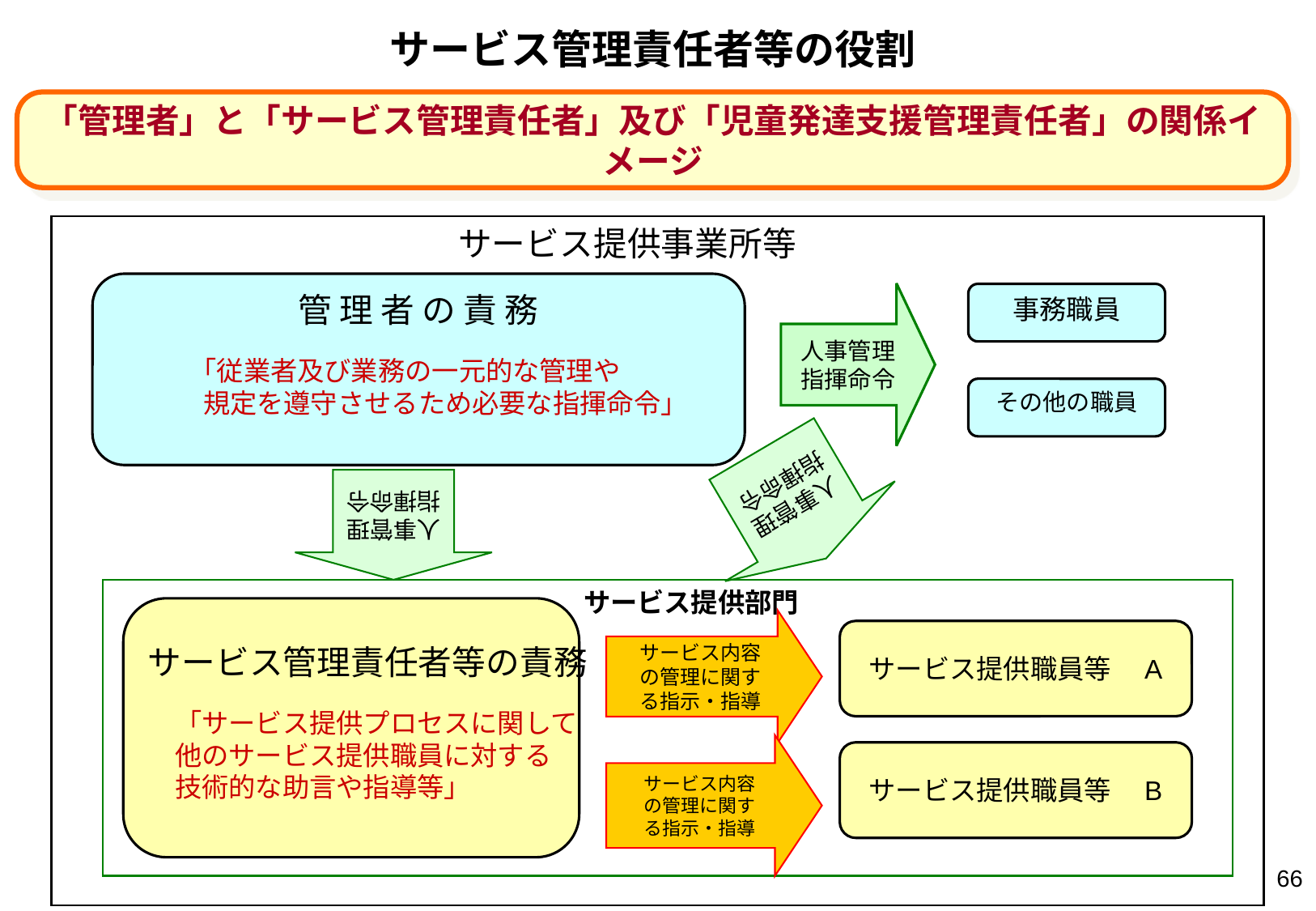

サービス管理責任者等の役割
「管理者」と「サービス管理責任者」及び「児童発達支援管理責任者」の関係イメージ
サービス提供事業所等
管 理 者 の 責 務

「従業者及び業務の一元的な管理や
　　規定を遵守させるため必要な指揮命令」
人事管理
指揮命令
事務職員
その他の職員
人事管理
指揮命令
人事管理
指揮命令
　　　　　サービス提供部門

サービス管理責任者等の責務

　「サービス提供プロセスに関して
　他のサービス提供職員に対する
　技術的な助言や指導等」
サービス内容
の管理に関す
る指示・指導
サービス提供職員等　A
サービス内容
の管理に関す
る指示・指導
サービス提供職員等　B
66